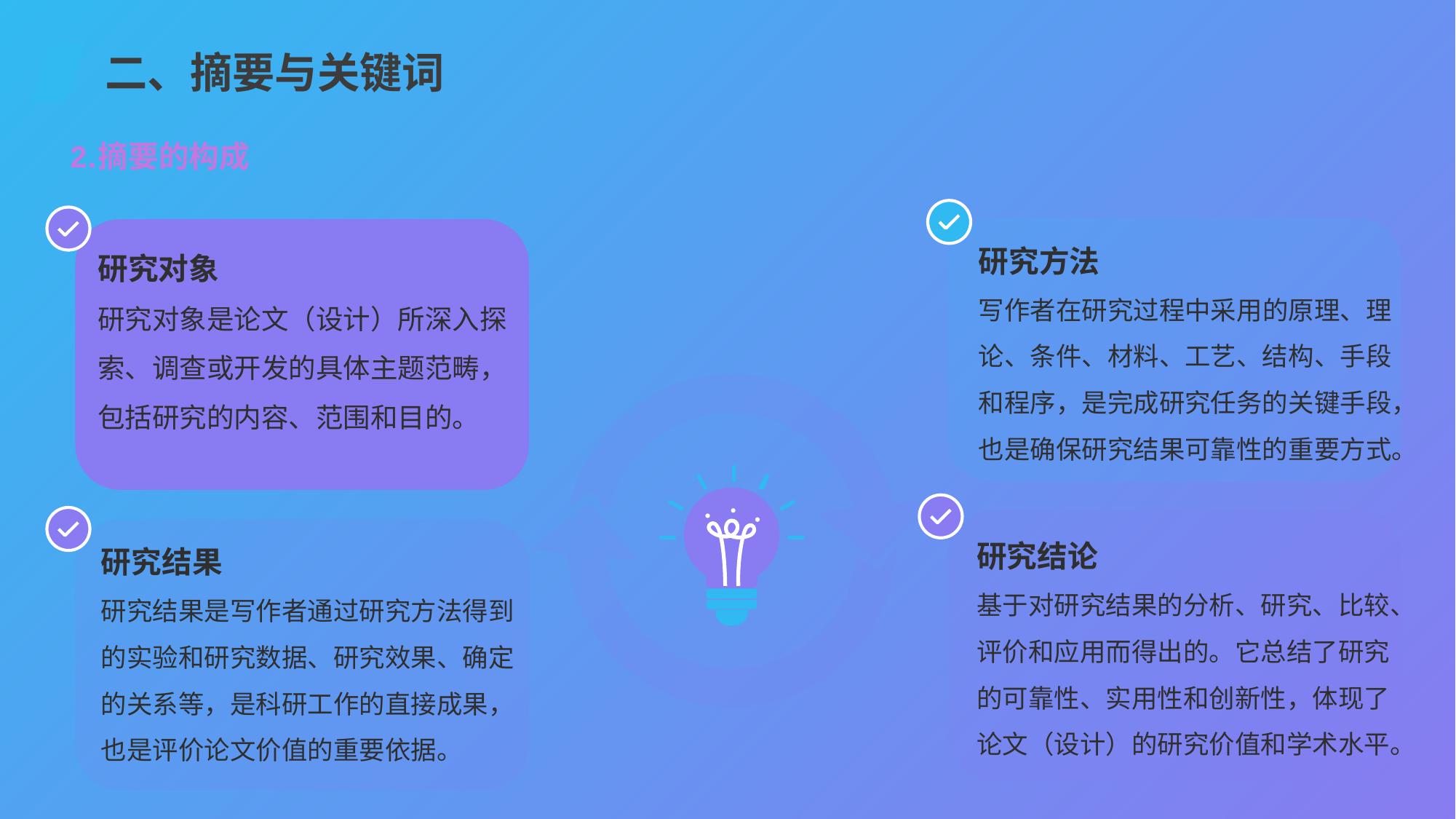

二、摘要与关键词
摘要的构成

研究方法
写作者在研究过程中采用的原理、理论、条件、材料、工艺、结构、手段和程序，是完成研究任务的关键手段，也是确保研究结果可靠性的重要方式。

研究对象
研究对象是论文（设计）所深入探索、调查或开发的具体主题范畴，包括研究的内容、范围和目的。

研究结论
基于对研究结果的分析、研究、比较、评价和应用而得出的。它总结了研究的可靠性、实用性和创新性，体现了论文（设计）的研究价值和学术水平。
研究结果
研究结果是写作者通过研究方法得到的实验和研究数据、研究效果、确定的关系等，是科研工作的直接成果，也是评价论文价值的重要依据。